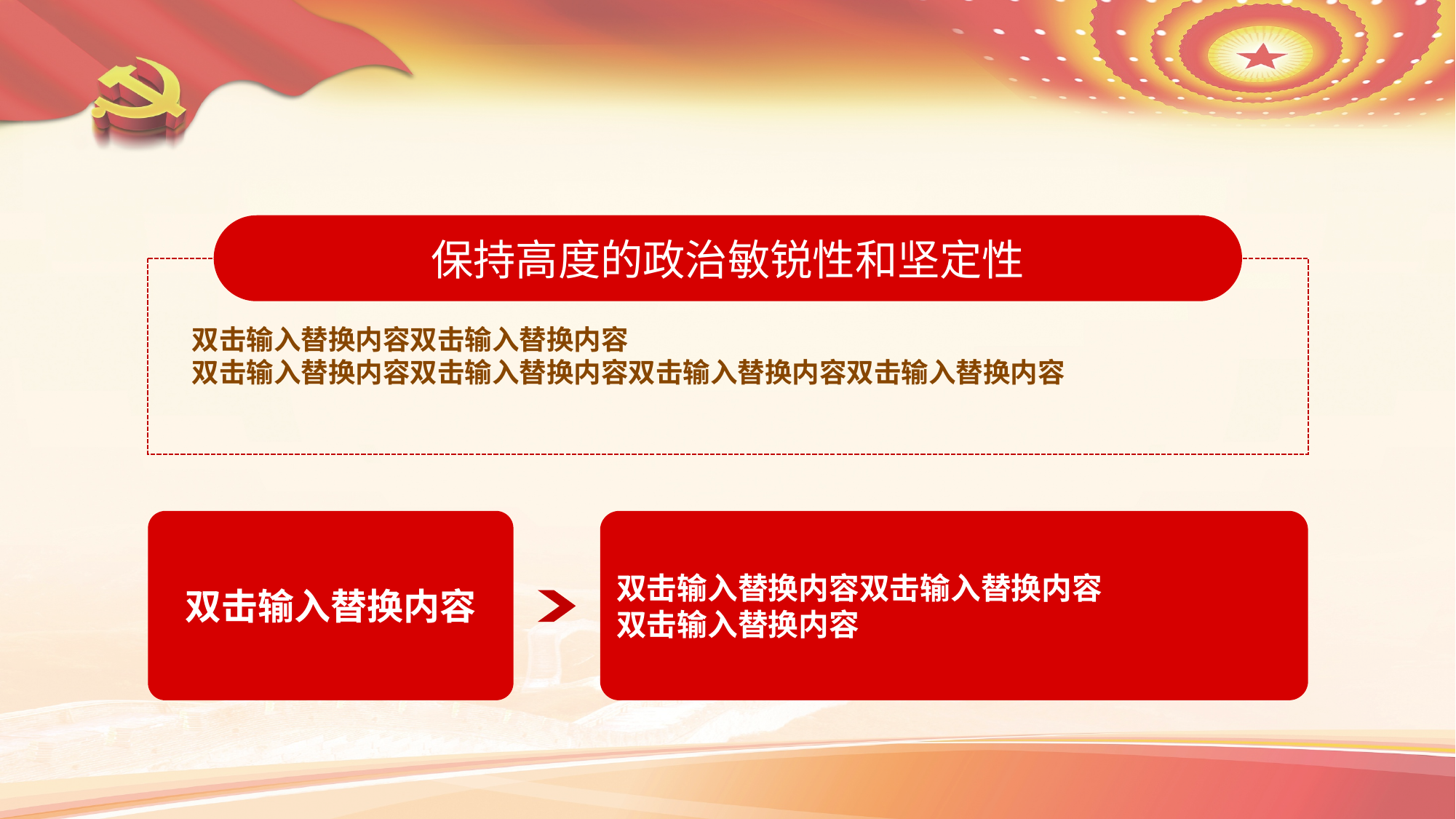

保持高度的政治敏锐性和坚定性

双击输入替换内容双击输入替换内容
双击输入替换内容双击输入替换内容双击输入替换内容双击输入替换内容

双击输入替换内容
双击输入替换内容双击输入替换内容
双击输入替换内容